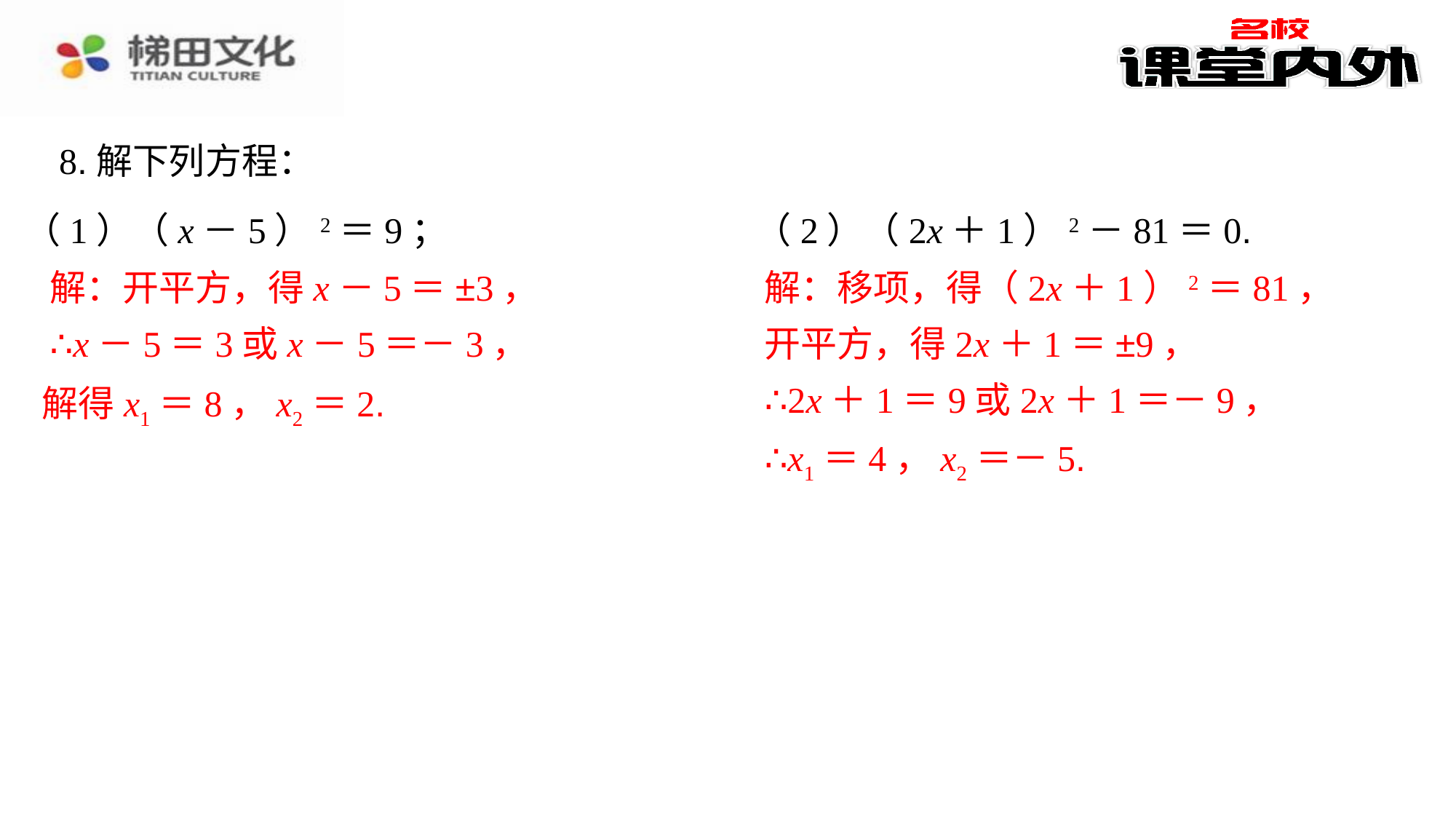

8.解下列方程：
（1）（x－5）2＝9；
（2）（2x＋1）2－81＝0.
解：开平方，得x－5＝±3，
∴x－5＝3或x－5＝－3，
解：移项，得（2x＋1）2＝81，
开平方，得2x＋1＝±9，
∴2x＋1＝9或2x＋1＝－9，
∴x1＝4，x2＝－5.
解得x1＝8，x2＝2.